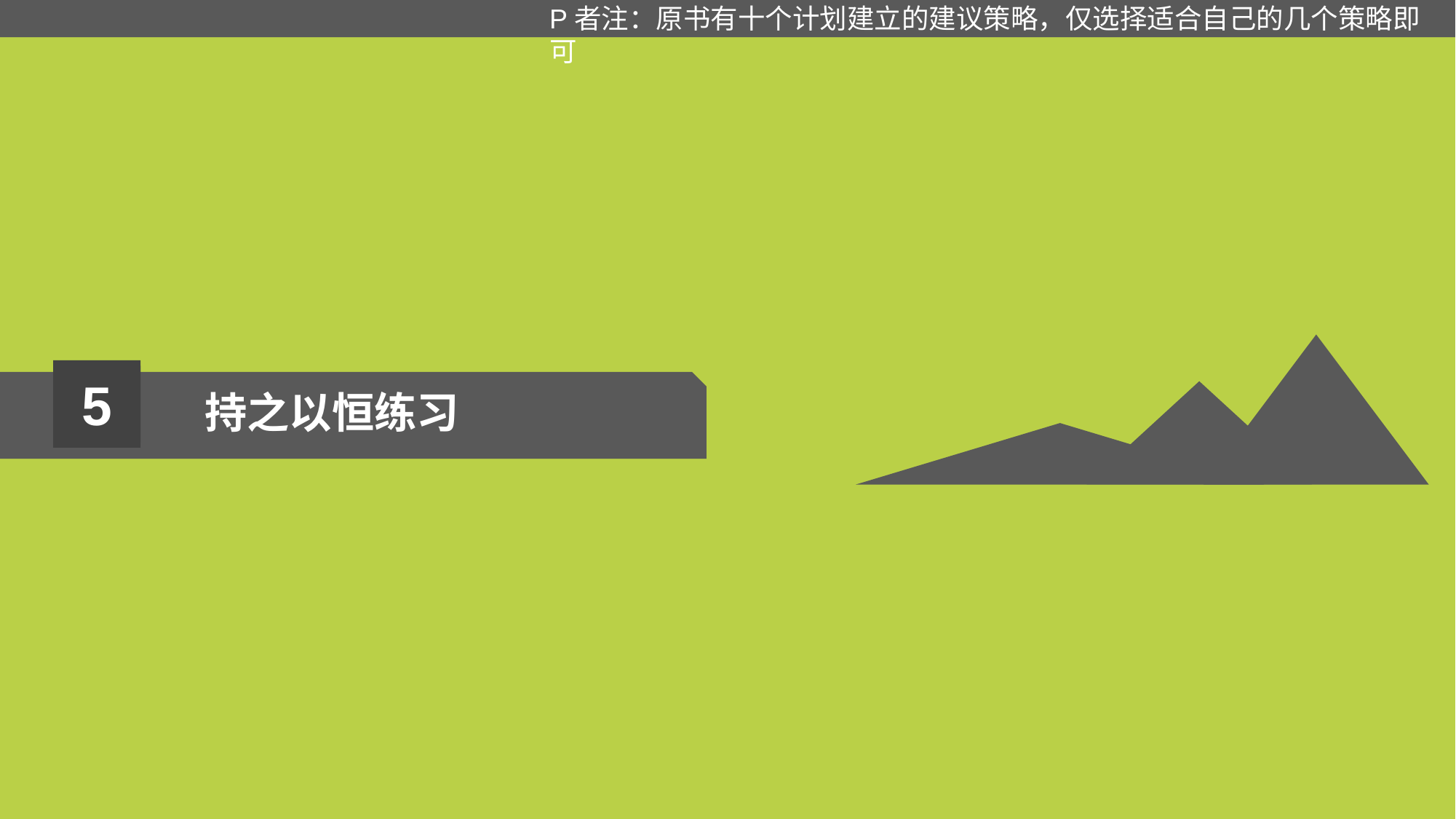

P者注：原书有十个计划建立的建议策略，仅选择适合自己的几个策略即可

5

持之以恒练习